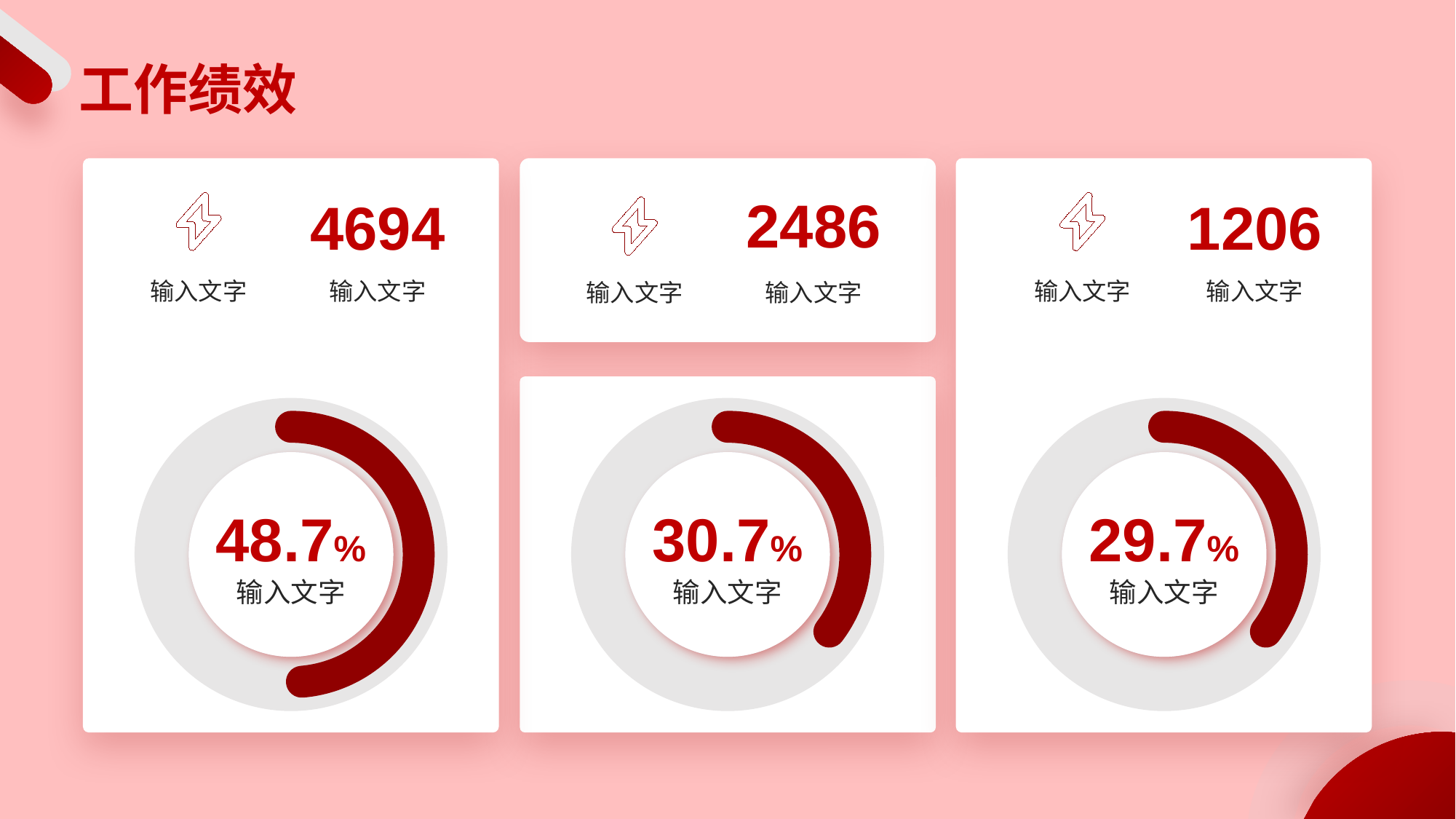

# 工作绩效

4694
输入文字

输入文字

48.7%
输入文字

2486
输入文字

输入文字

1206
输入文字

输入文字

29.7%
输入文字

30.7%
输入文字